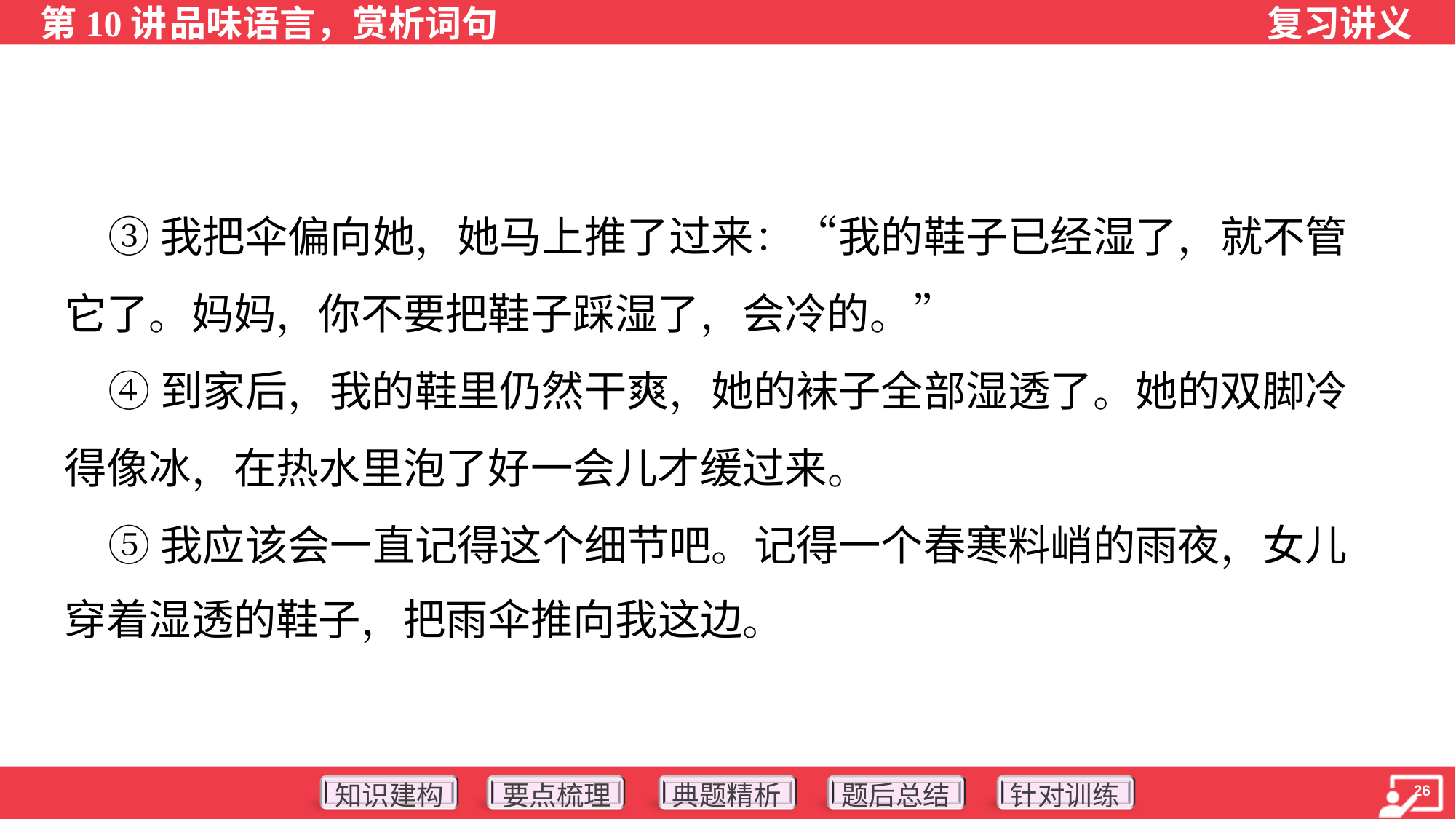

③我把伞偏向她，她马上推了过来：“我的鞋子已经湿了，就不管
它了。妈妈，你不要把鞋子踩湿了，会冷的。”
    ④到家后，我的鞋里仍然干爽，她的袜子全部湿透了。她的双脚冷
得像冰，在热水里泡了好一会儿才缓过来。
    ⑤我应该会一直记得这个细节吧。记得一个春寒料峭的雨夜，女儿
穿着湿透的鞋子，把雨伞推向我这边。